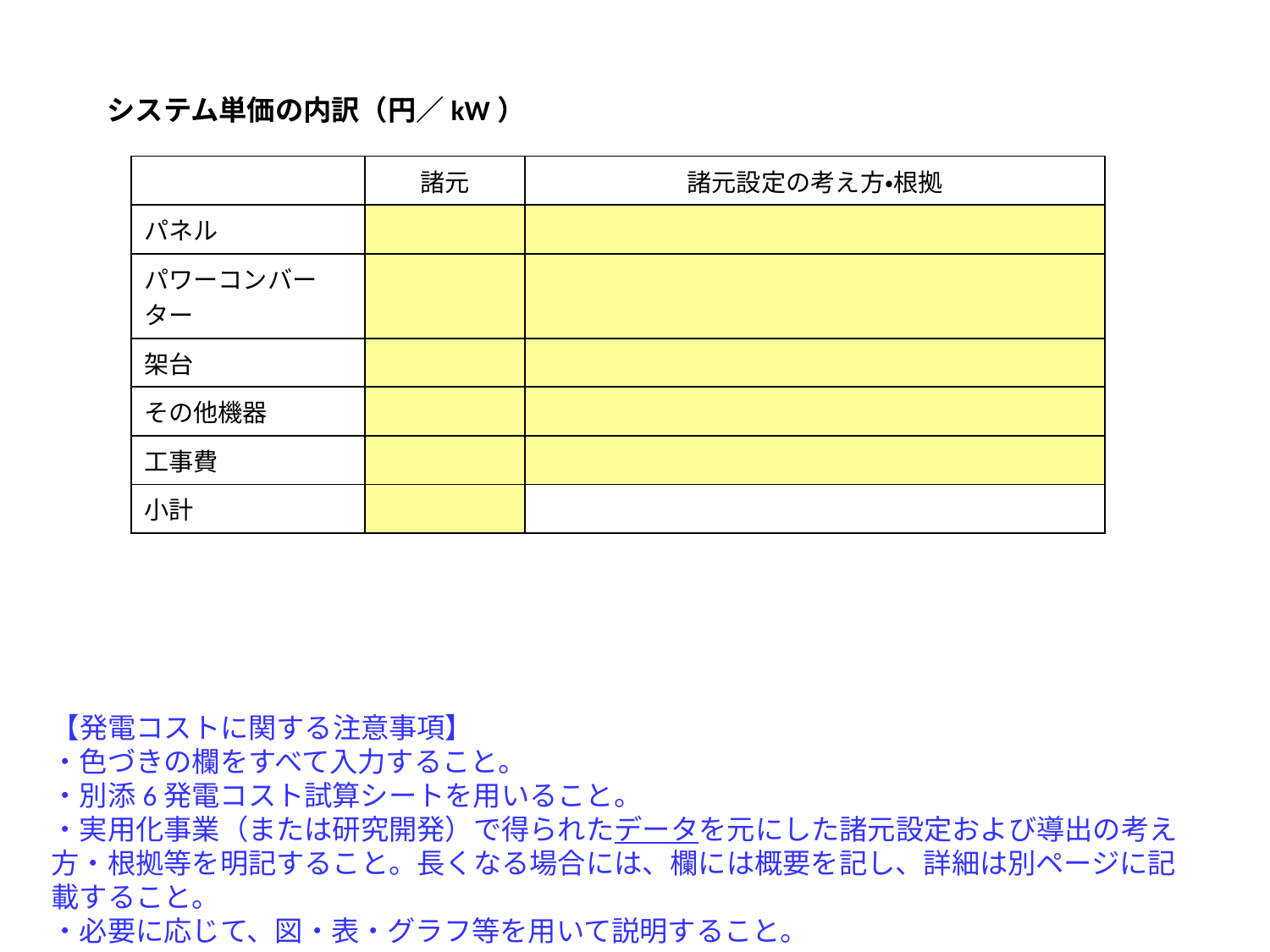

システム単価の内訳（円／kW）
|  | 諸元 | 諸元設定の考え方・根拠 |
| --- | --- | --- |
| パネル |  |  |
| パワーコンバーター |  |  |
| 架台 |  |  |
| その他機器 |  |  |
| 工事費 |  |  |
| 小計 |  |  |
【発電コストに関する注意事項】
・色づきの欄をすべて入力すること。
・別添6発電コスト試算シートを用いること。
・実用化事業（または研究開発）で得られたデータを元にした諸元設定および導出の考え方・根拠等を明記すること。長くなる場合には、欄には概要を記し、詳細は別ページに記載すること。
・必要に応じて、図・表・グラフ等を用いて説明すること。
3